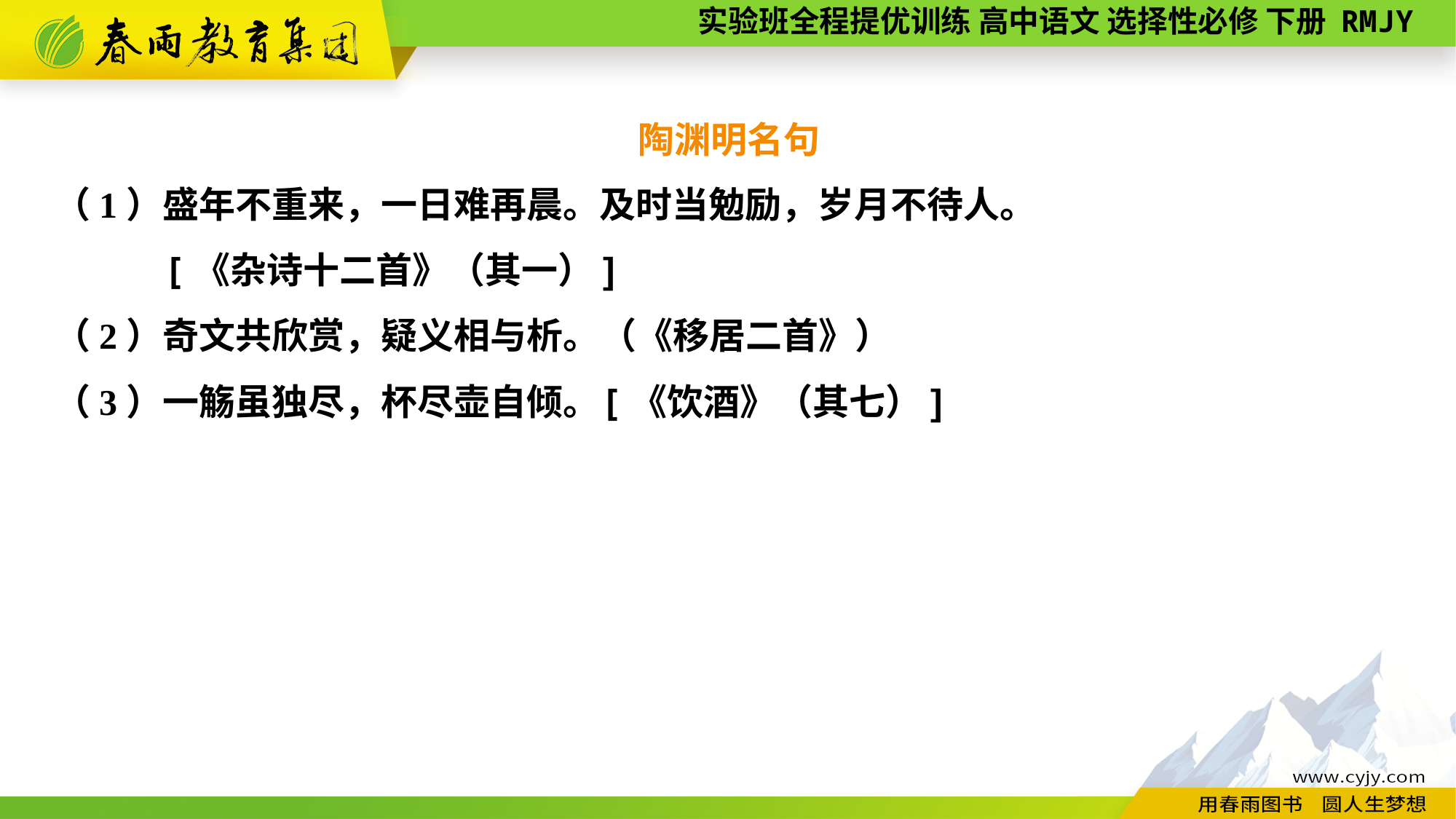

陶渊明名句
（1）盛年不重来，一日难再晨。及时当勉励，岁月不待人。
	[《杂诗十二首》（其一）]
（2）奇文共欣赏，疑义相与析。	（《移居二首》）
（3）一觞虽独尽，杯尽壶自倾。	[《饮酒》（其七）]